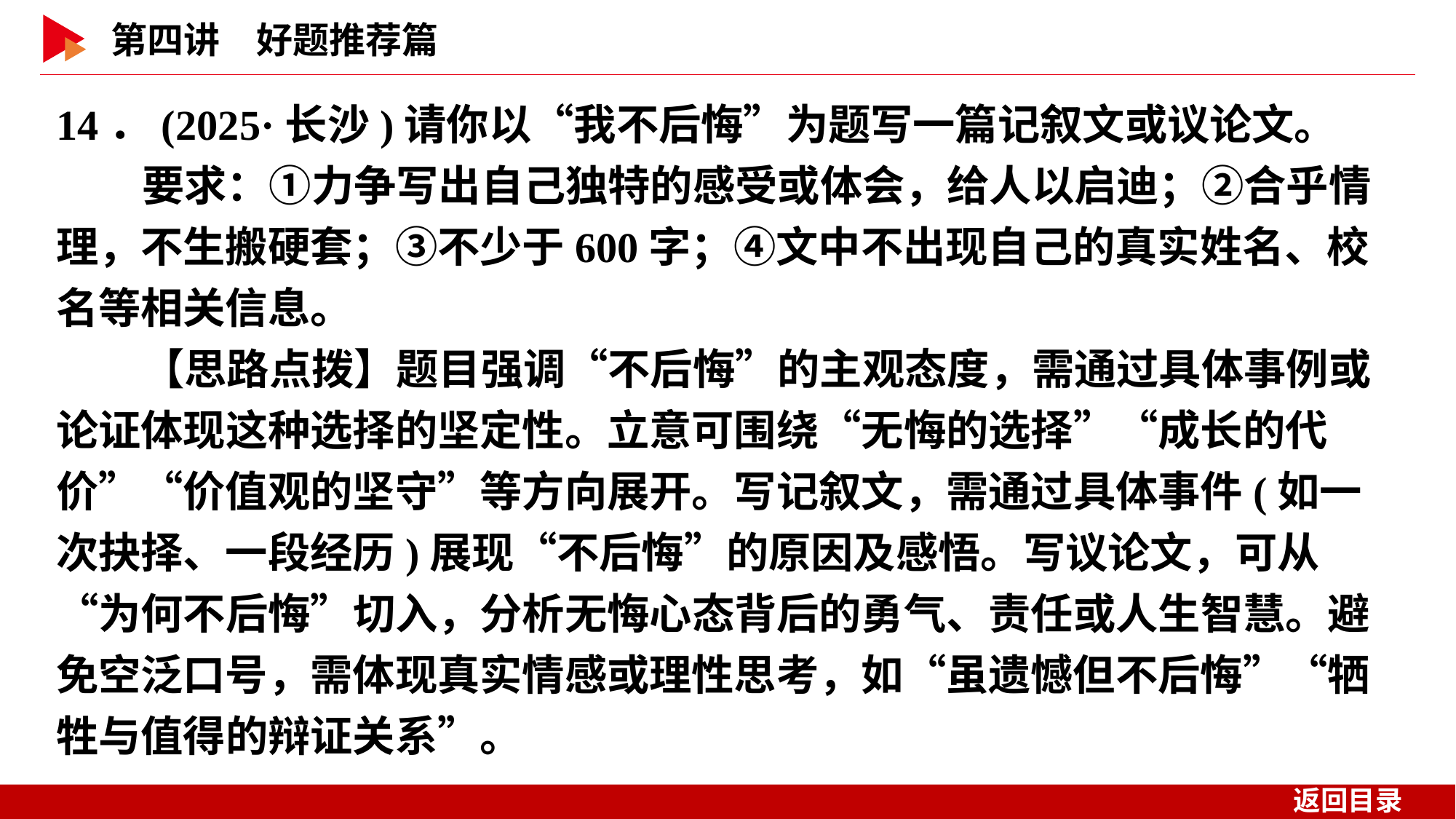

14．(2025·长沙)请你以“我不后悔”为题写一篇记叙文或议论文。
要求：①力争写出自己独特的感受或体会，给人以启迪；②合乎情理，不生搬硬套；③不少于600字；④文中不出现自己的真实姓名、校名等相关信息。
【思路点拨】题目强调“不后悔”的主观态度，需通过具体事例或论证体现这种选择的坚定性。立意可围绕“无悔的选择”“成长的代价”“价值观的坚守”等方向展开。写记叙文，需通过具体事件(如一次抉择、一段经历)展现“不后悔”的原因及感悟。写议论文，可从“为何不后悔”切入，分析无悔心态背后的勇气、责任或人生智慧。避免空泛口号，需体现真实情感或理性思考，如“虽遗憾但不后悔”“牺牲与值得的辩证关系”。